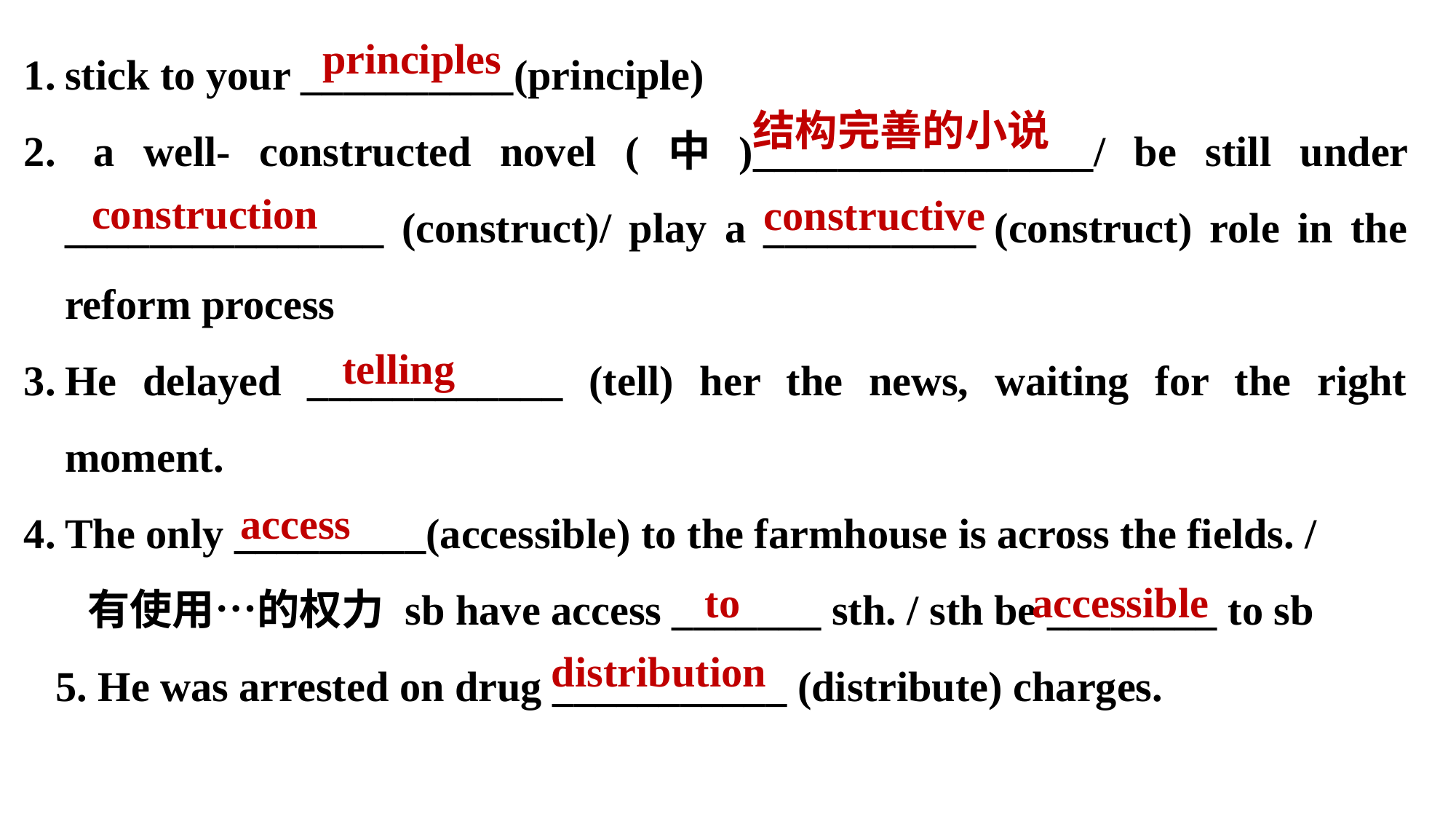

stick to your __________(principle)
 a well- constructed novel (中)________________/ be still under _______________ (construct)/ play a __________ (construct) role in the reform process
He delayed ____________ (tell) her the news, waiting for the right moment.
The only _________(accessible) to the farmhouse is across the fields. /
有使用…的权力 sb have access _______ sth. / sth be ________ to sb
5. He was arrested on drug ___________ (distribute) charges.
principles
结构完善的小说
construction
constructive
telling
access
to
accessible
distribution